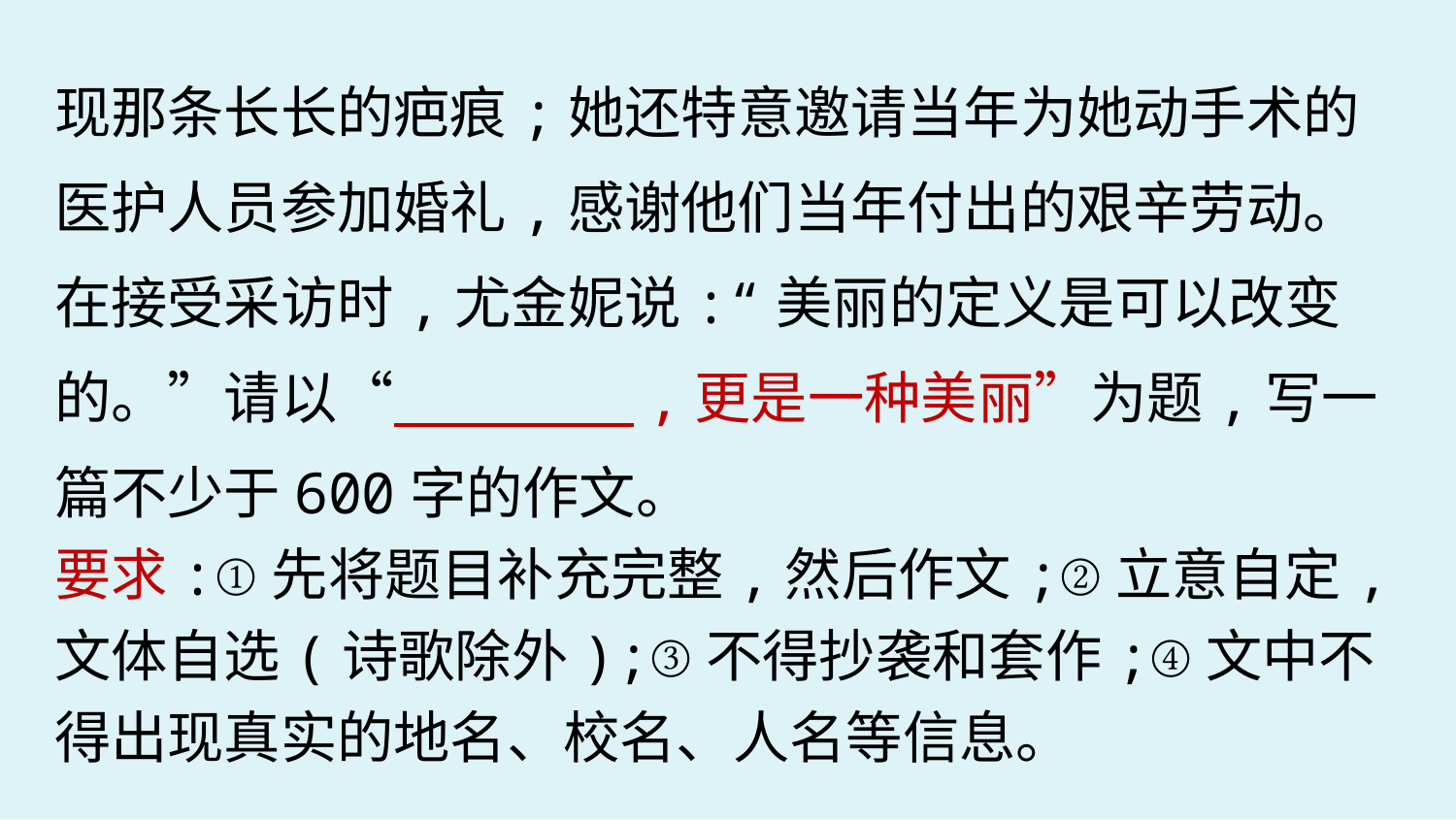

现那条长长的疤痕;她还特意邀请当年为她动手术的医护人员参加婚礼,感谢他们当年付出的艰辛劳动。在接受采访时,尤金妮说:“美丽的定义是可以改变的。”请以“                   ,更是一种美丽”为题,写一篇不少于600字的作文。
要求:①先将题目补充完整,然后作文;②立意自定,文体自选(诗歌除外);③不得抄袭和套作;④文中不得出现真实的地名、校名、人名等信息。